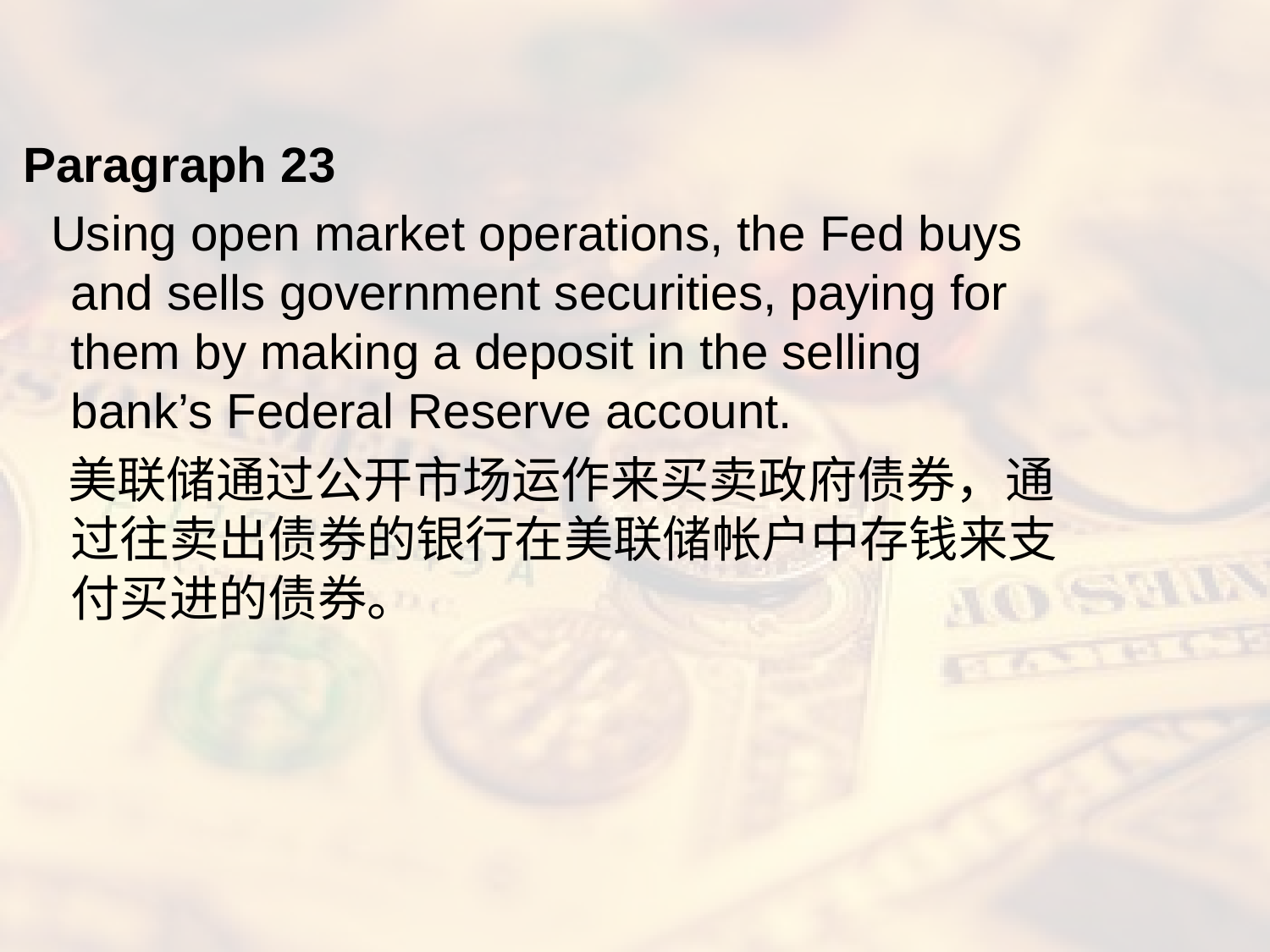

#
Paragraph 23
  Using open market operations, the Fed buys and sells government securities, paying for them by making a deposit in the selling bank’s Federal Reserve account.
   美联储通过公开市场运作来买卖政府债券，通过往卖出债券的银行在美联储帐户中存钱来支付买进的债券。